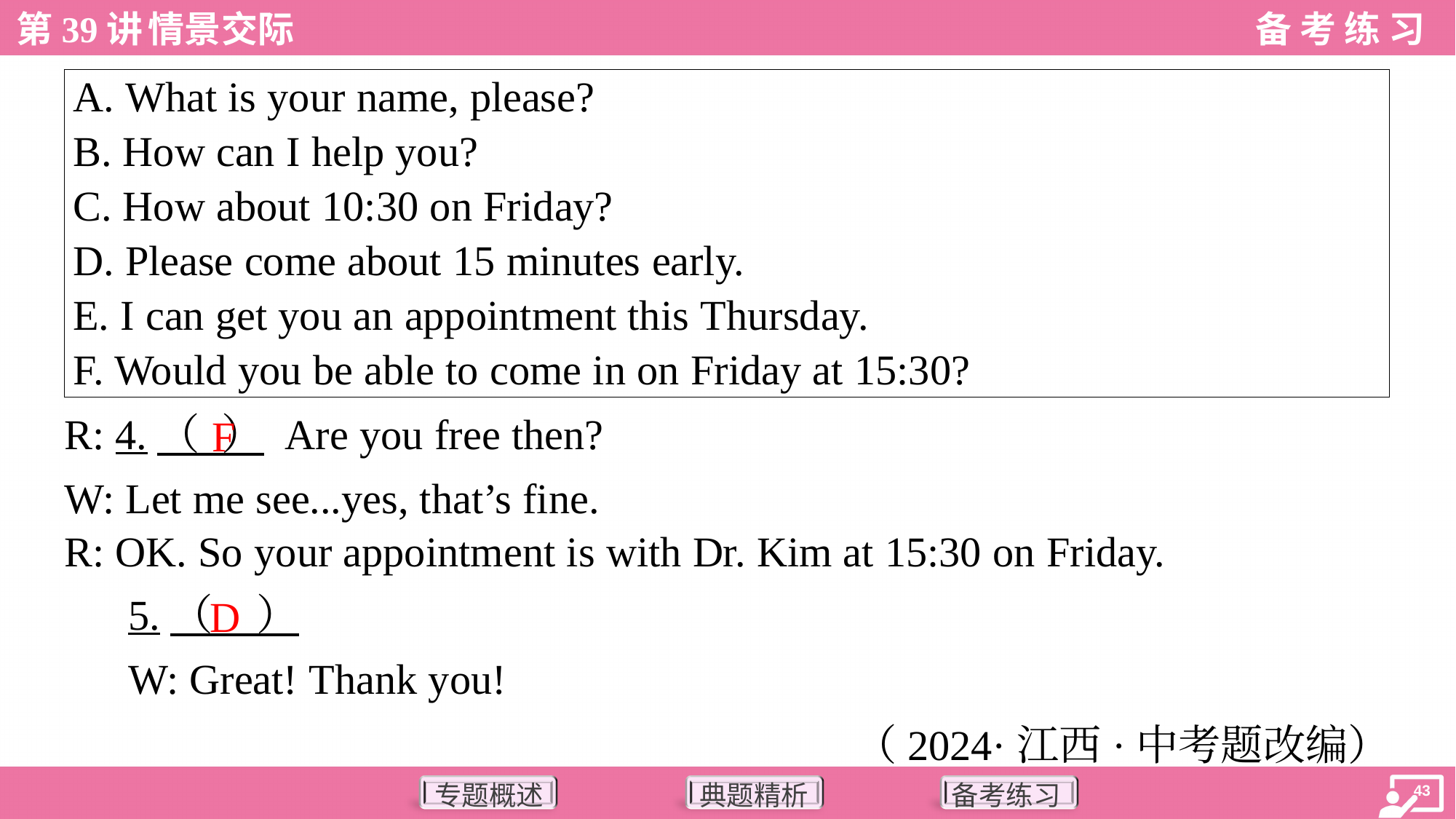

| A. What is your name, please? B. How can I help you? C. How about 10:30 on Friday? D. Please come about 15 minutes early. E. I can get you an appointment this Thursday. F. Would you be able to come in on Friday at 15:30? |
| --- |
F
R: 4.（  ） Are you free then?
W: Let me see...yes, that’s fine.
R: OK. So your appointment is with Dr. Kim at 15:30 on Friday.
5.（    ）
W: Great! Thank you!
D
（2024·江西·中考题改编）